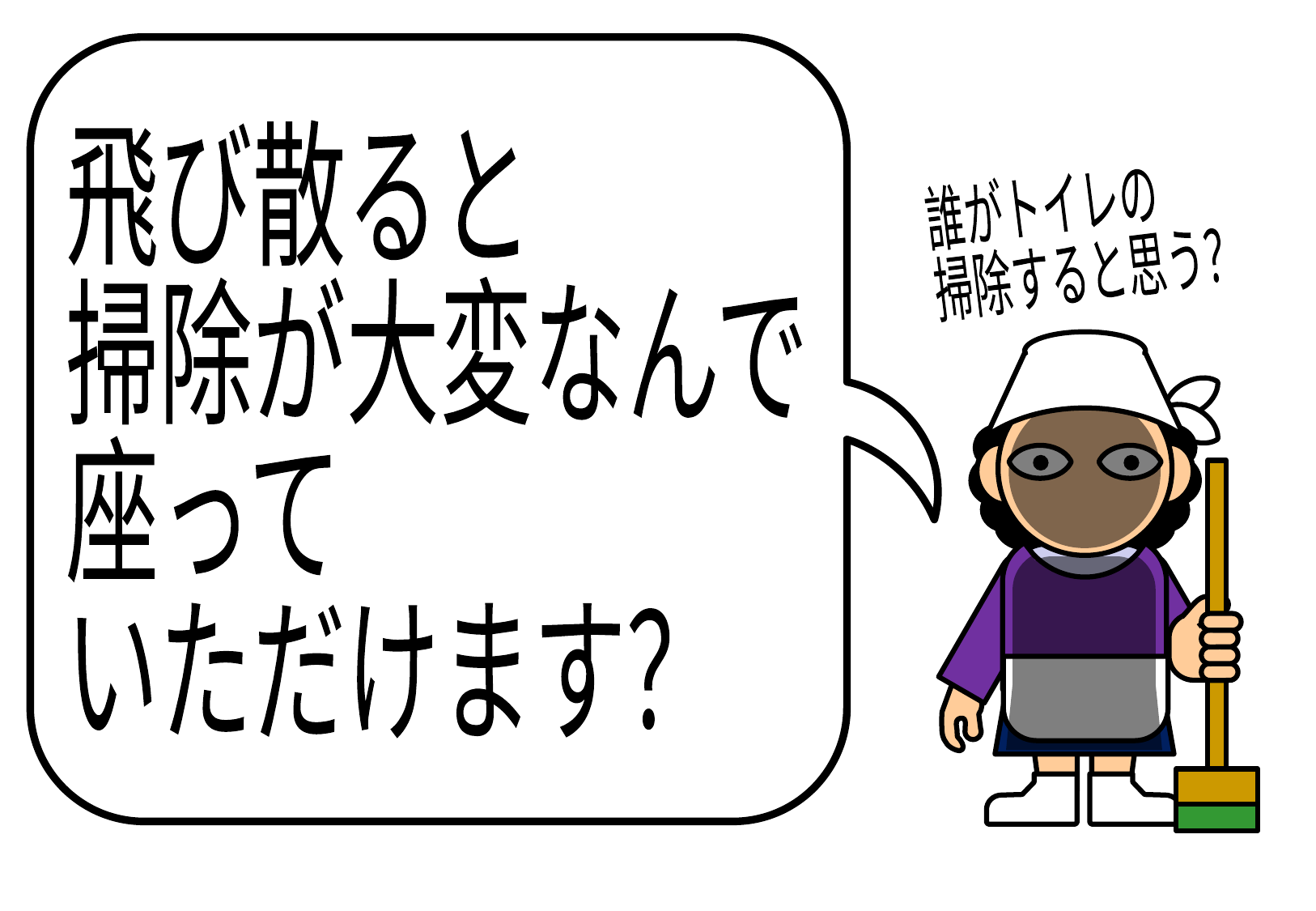

飛び散ると
掃除が大変なんで
座って
いただけます？
誰がトイレの
掃除すると思う？